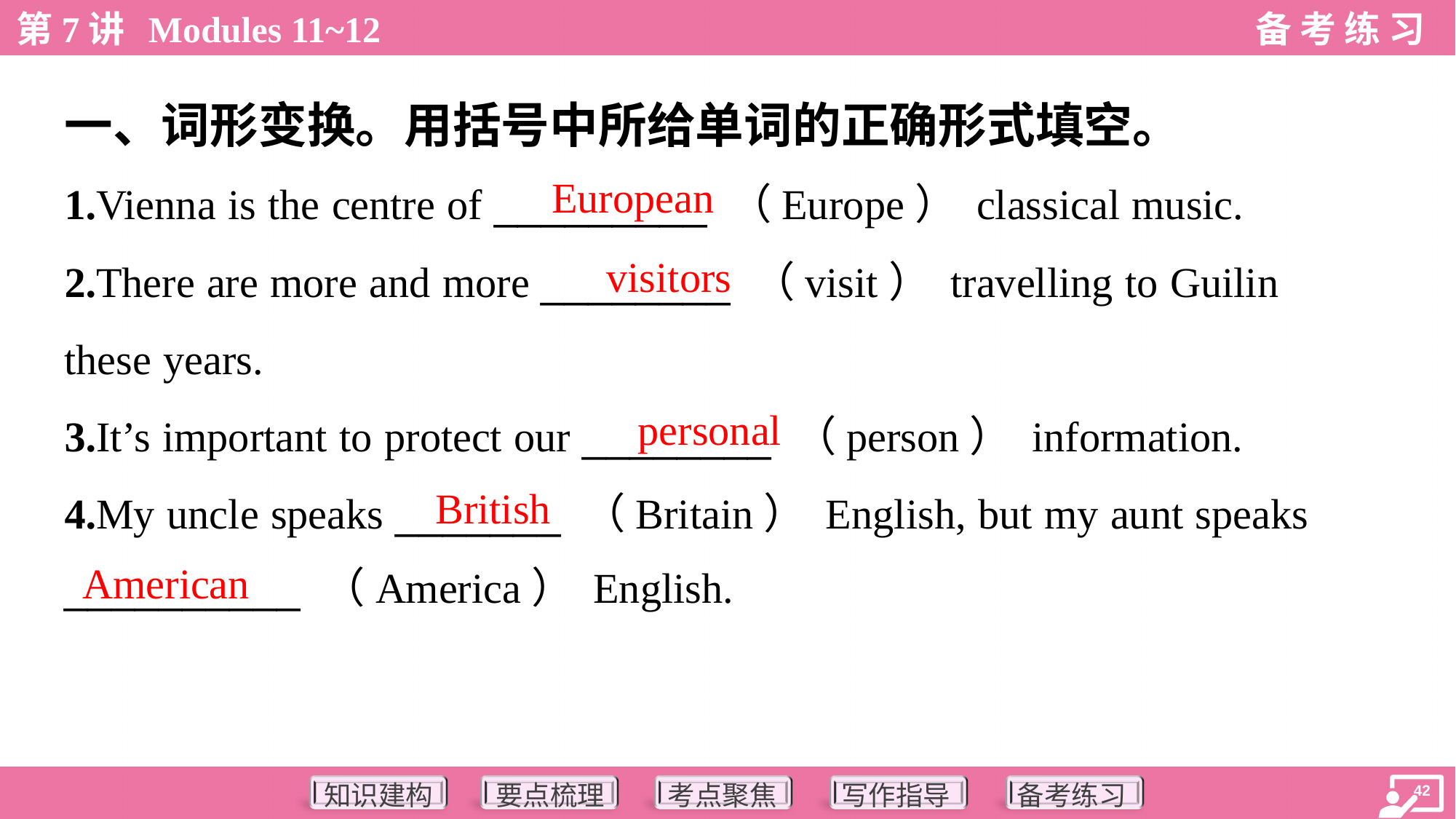

一、词形变换。用括号中所给单词的正确形式填空。
European
1.Vienna is the centre of _________ （Europe） classical music.
2.There are more and more ________ （visit） travelling to Guilin
these years.
3.It’s important to protect our ________ （person） information.
4.My uncle speaks _______ （Britain） English, but my aunt speaks
__________ （America） English.
visitors
personal
British
American